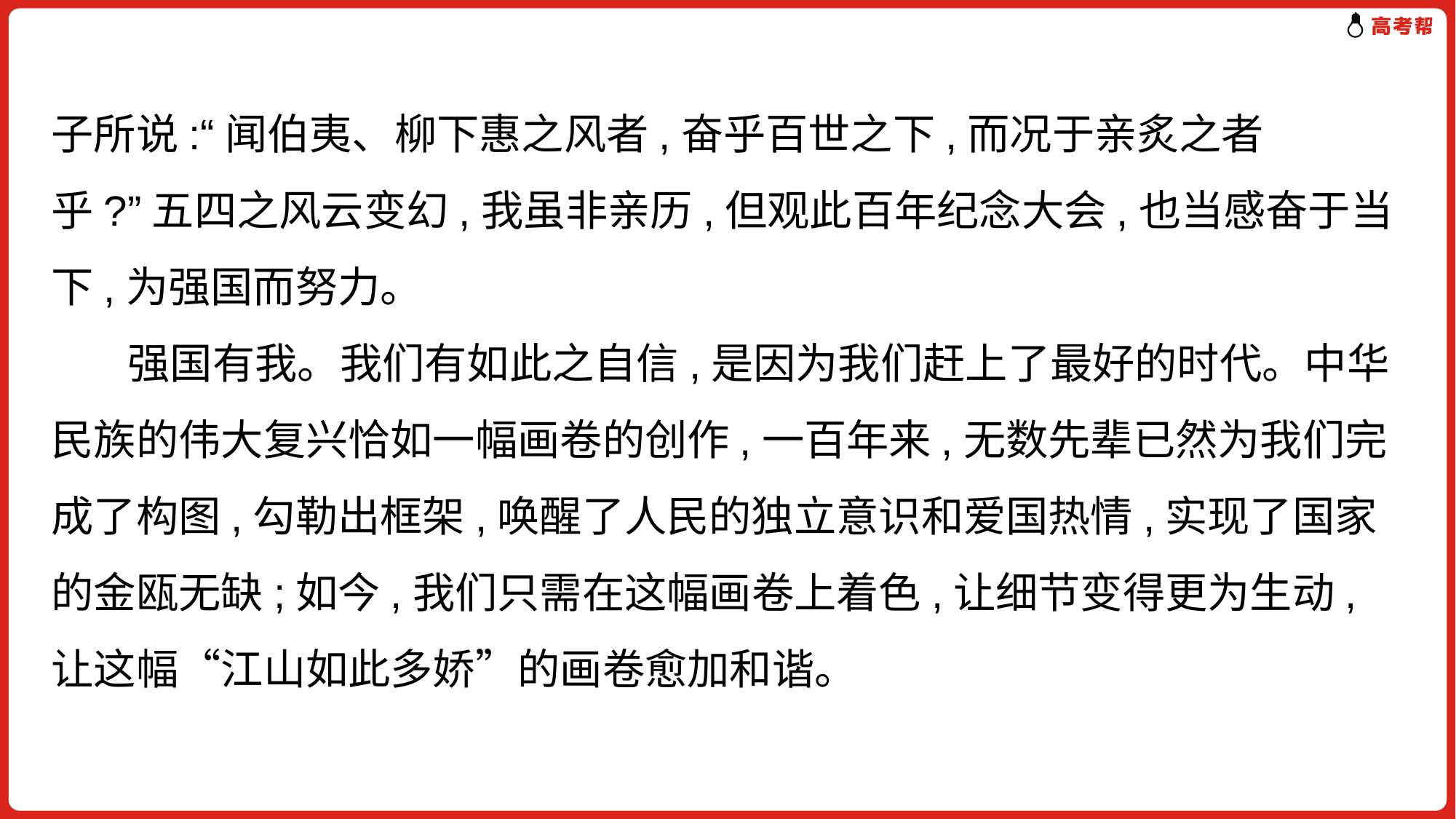

子所说:“闻伯夷、柳下惠之风者,奋乎百世之下,而况于亲炙之者乎?”五四之风云变幻,我虽非亲历,但观此百年纪念大会,也当感奋于当下,为强国而努力。
       强国有我。我们有如此之自信,是因为我们赶上了最好的时代。中华民族的伟大复兴恰如一幅画卷的创作,一百年来,无数先辈已然为我们完成了构图,勾勒出框架,唤醒了人民的独立意识和爱国热情,实现了国家的金瓯无缺;如今,我们只需在这幅画卷上着色,让细节变得更为生动,让这幅“江山如此多娇”的画卷愈加和谐。